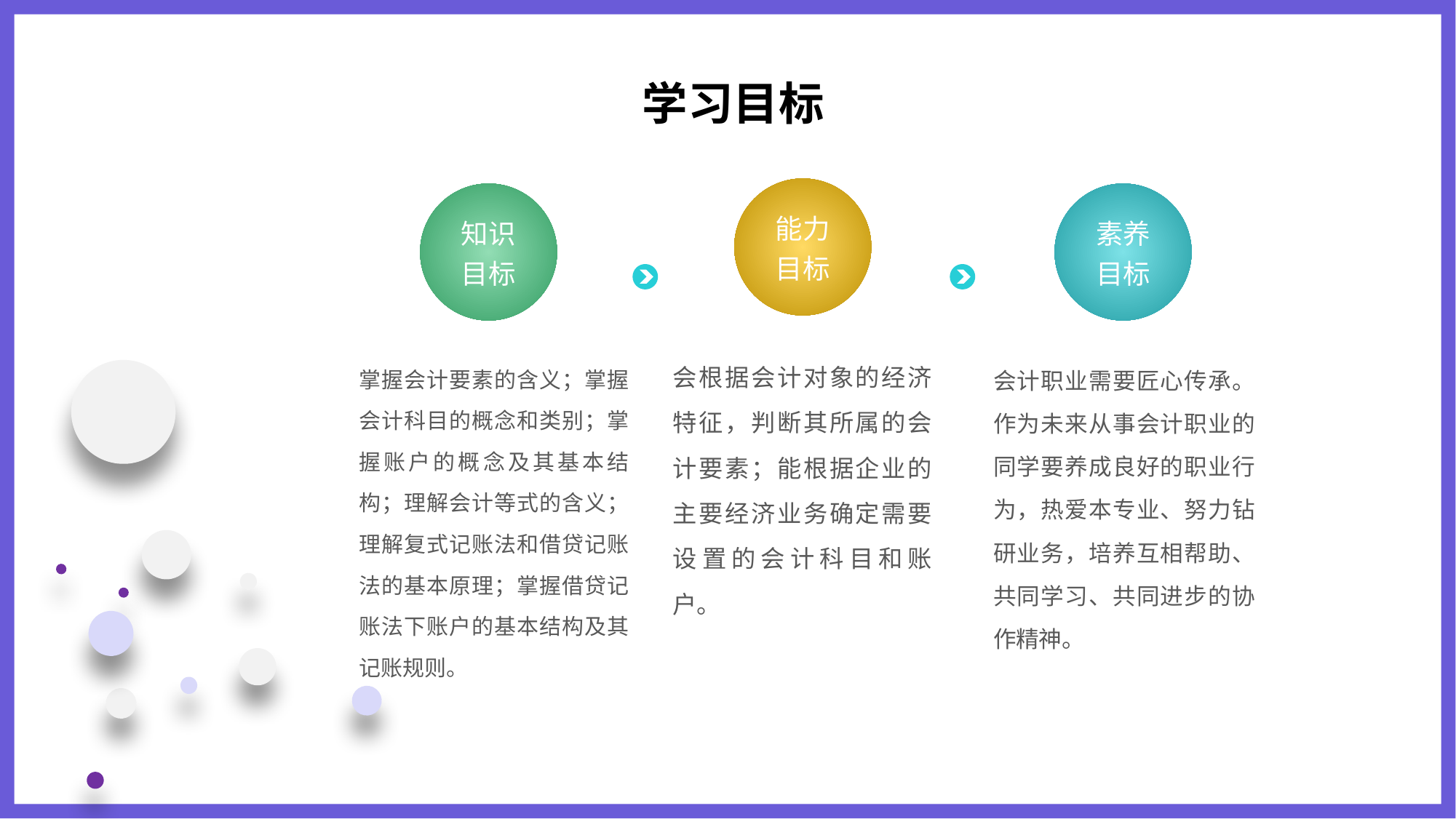

学习目标
能力
目标
会根据会计对象的经济特征，判断其所属的会计要素；能根据企业的主要经济业务确定需要设置的会计科目和账户。
知识
目标
掌握会计要素的含义；掌握会计科目的概念和类别；掌握账户的概念及其基本结构；理解会计等式的含义；理解复式记账法和借贷记账法的基本原理；掌握借贷记账法下账户的基本结构及其记账规则。
素养
目标
会计职业需要匠心传承。作为未来从事会计职业的同学要养成良好的职业行为，热爱本专业、努力钻研业务，培养互相帮助、共同学习、共同进步的协作精神。